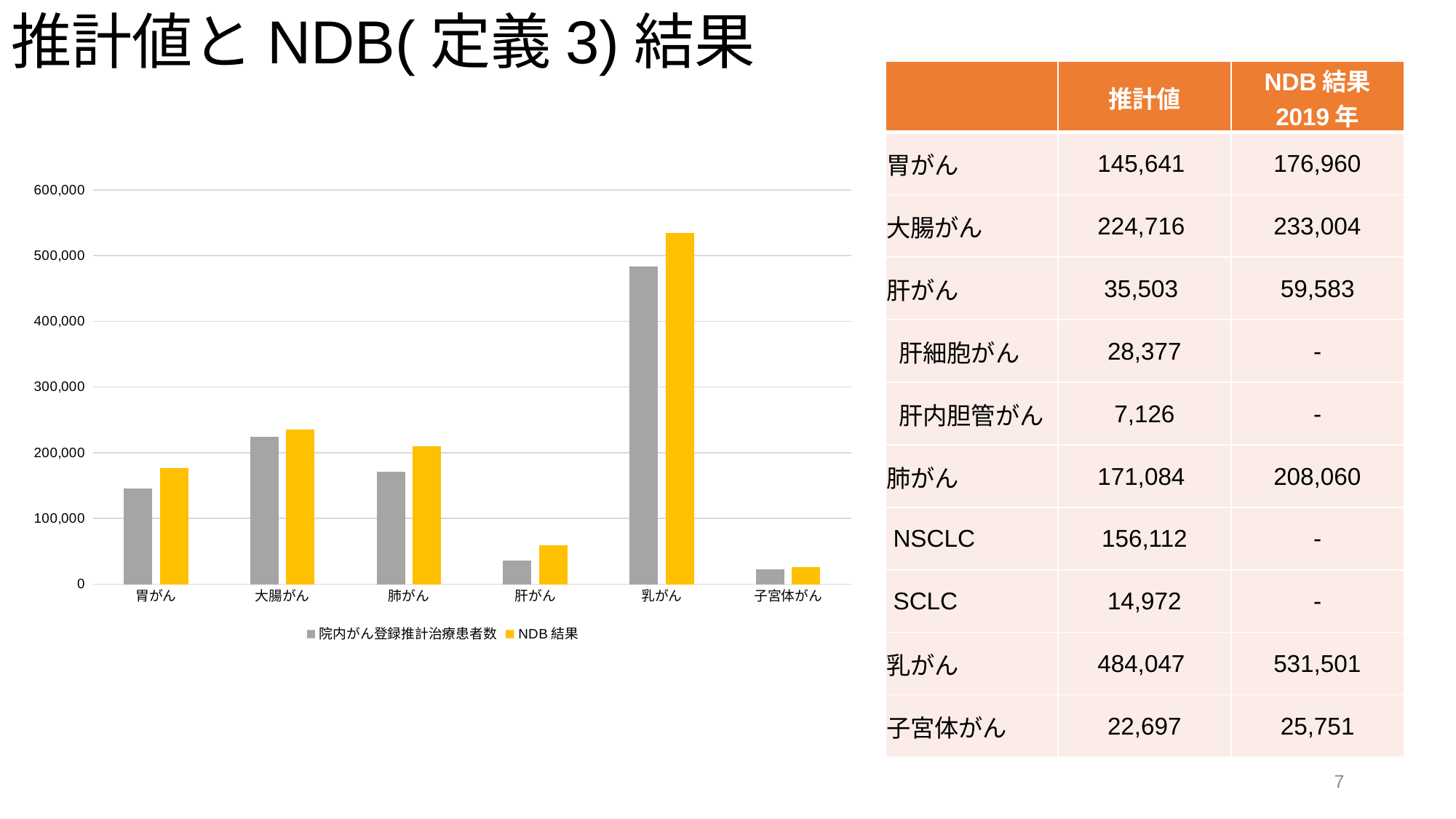

# 推計値とNDB(定義3)結果
|  | 推計値 | NDB結果 2019年 |
| --- | --- | --- |
| 胃がん | 145,641 | 176,960 |
| 大腸がん | 224,716 | 233,004 |
| 肝がん | 35,503 | 59,583 |
| 肝細胞がん | 28,377 | - |
| 肝内胆管がん | 7,126 | - |
| 肺がん | 171,084 | 208,060 |
| NSCLC | 156,112 | - |
| SCLC | 14,972 | - |
| 乳がん | 484,047 | 531,501 |
| 子宮体がん | 22,697 | 25,751 |

### Chart

| Category | 院内がん登録推計治療患者数 | NDB結果 |
|---|---|---|
| 胃がん | 145640.58202438772 | 176912.0 |
| 大腸がん | 224715.66771009957 | 235389.0 |
| 肺がん | 171084.0 | 210149.0 |
| 肝がん | 35503.0 | 59389.0 |
| 乳がん | 484047.0 | 534080.0 |
| 子宮体がん | 22697.0 | 26172.0 |
7